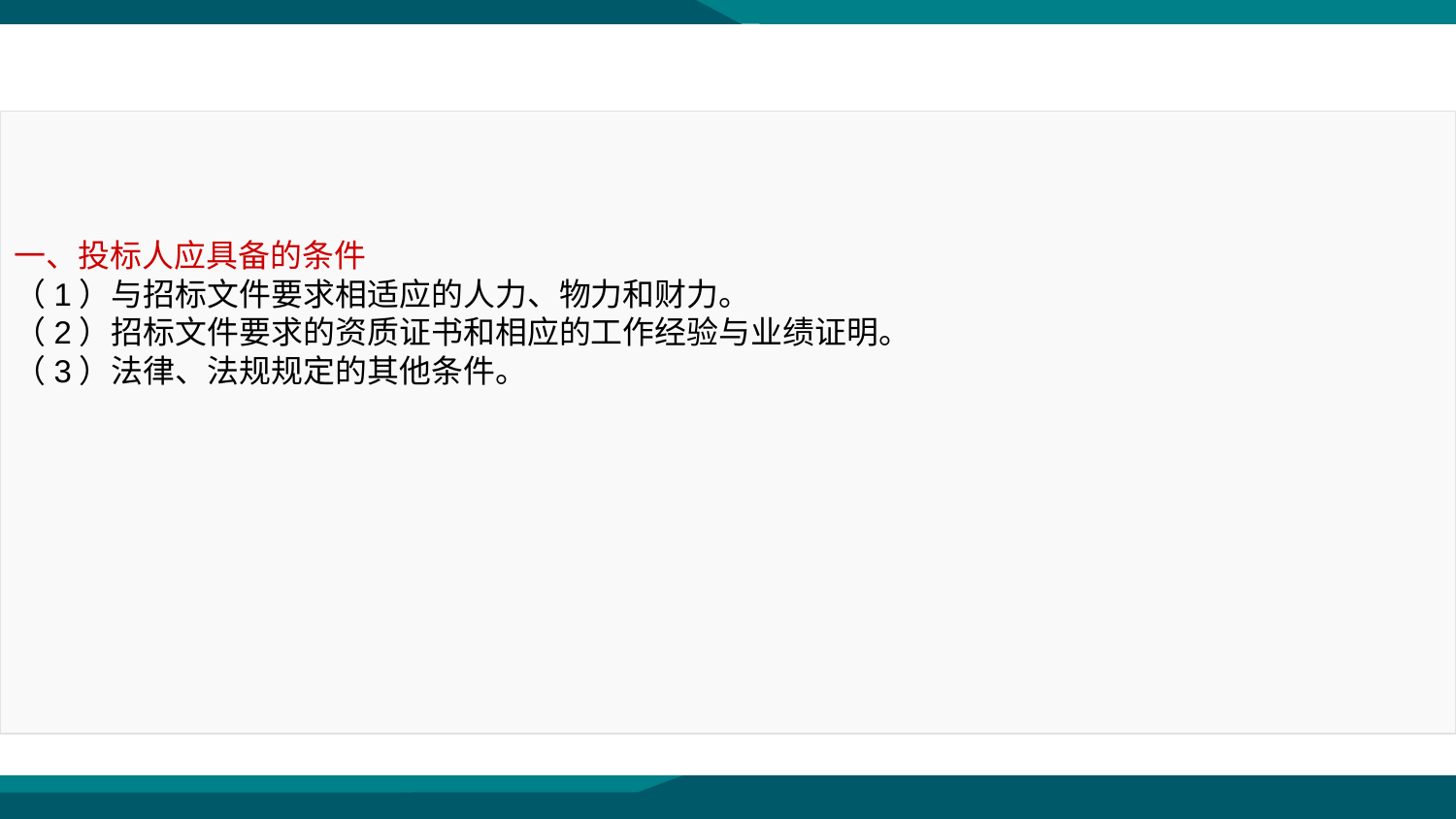

一、投标人应具备的条件
（1）与招标文件要求相适应的人力、物力和财力。
（2）招标文件要求的资质证书和相应的工作经验与业绩证明。
（3）法律、法规规定的其他条件。